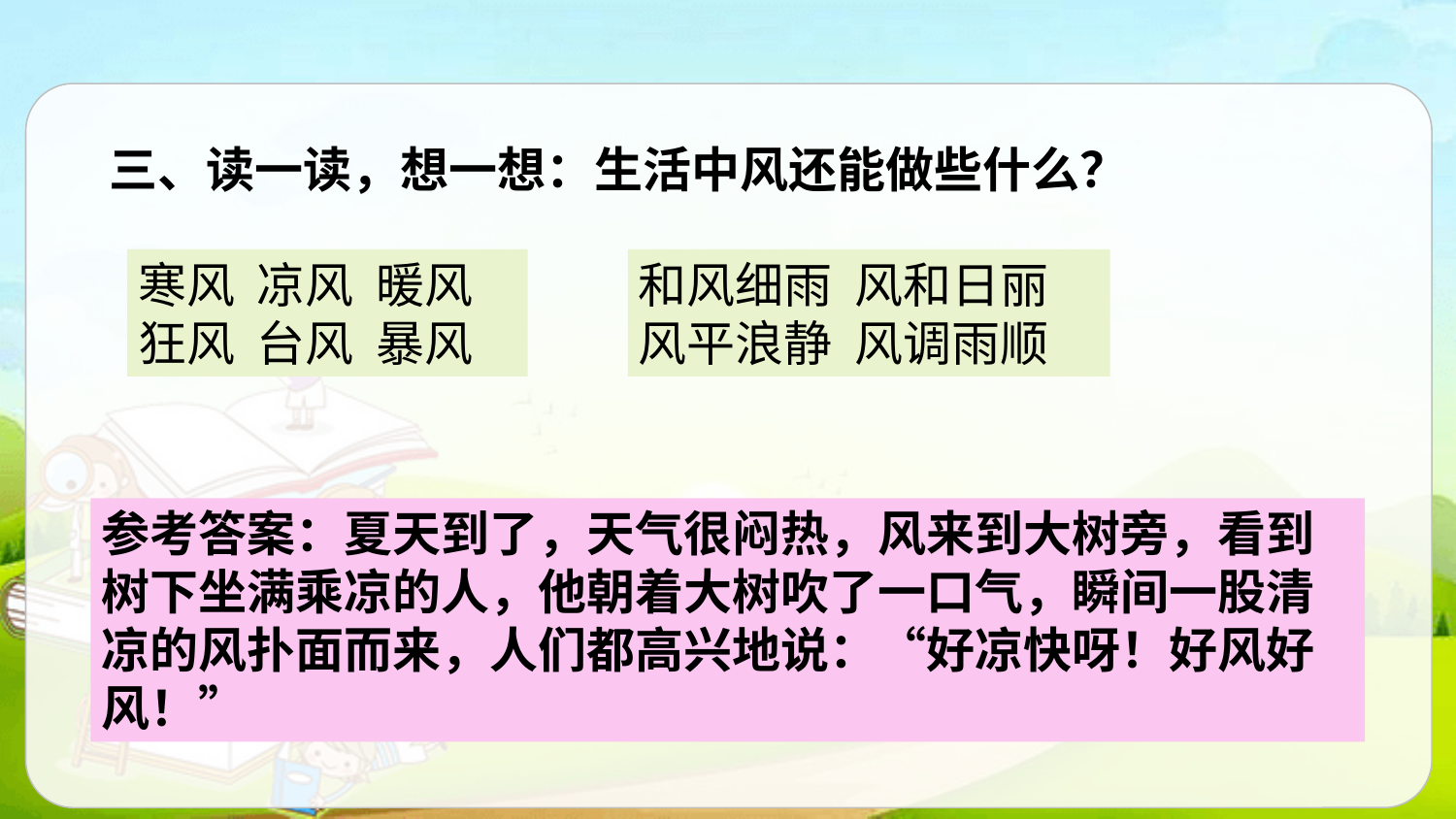

三、读一读，想一想：生活中风还能做些什么？
寒风  凉风  暖风
狂风  台风  暴风
和风细雨  风和日丽
风平浪静  风调雨顺
参考答案：夏天到了，天气很闷热，风来到大树旁，看到树下坐满乘凉的人，他朝着大树吹了一口气，瞬间一股清凉的风扑面而来，人们都高兴地说：“好凉快呀！好风好风！”